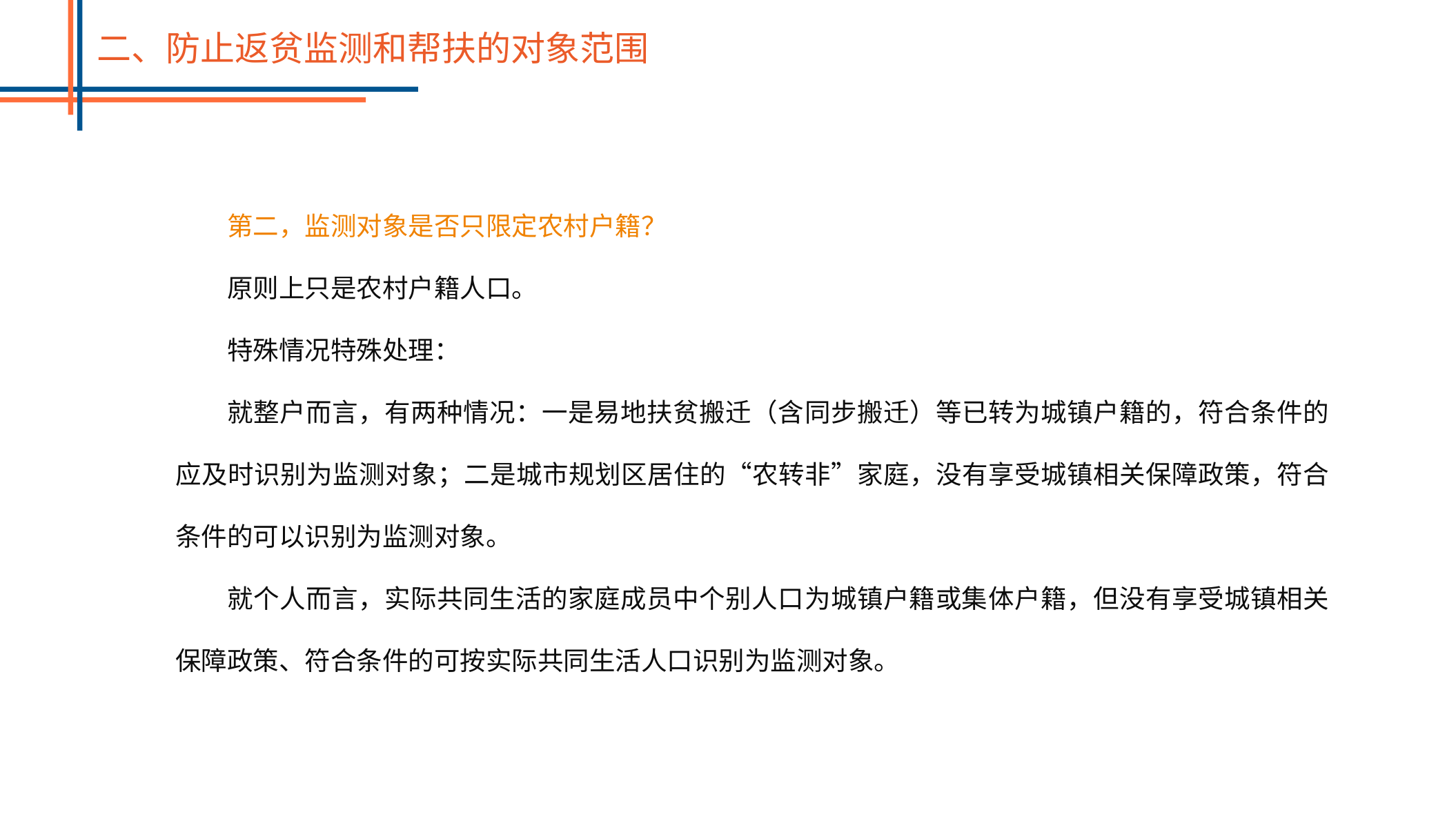

二、防止返贫监测和帮扶的对象范围

第二，监测对象是否只限定农村户籍？
原则上只是农村户籍人口。
特殊情况特殊处理：
就整户而言，有两种情况：一是易地扶贫搬迁（含同步搬迁）等已转为城镇户籍的，符合条件的应及时识别为监测对象；二是城市规划区居住的“农转非”家庭，没有享受城镇相关保障政策，符合条件的可以识别为监测对象。
就个人而言，实际共同生活的家庭成员中个别人口为城镇户籍或集体户籍，但没有享受城镇相关保障政策、符合条件的可按实际共同生活人口识别为监测对象。